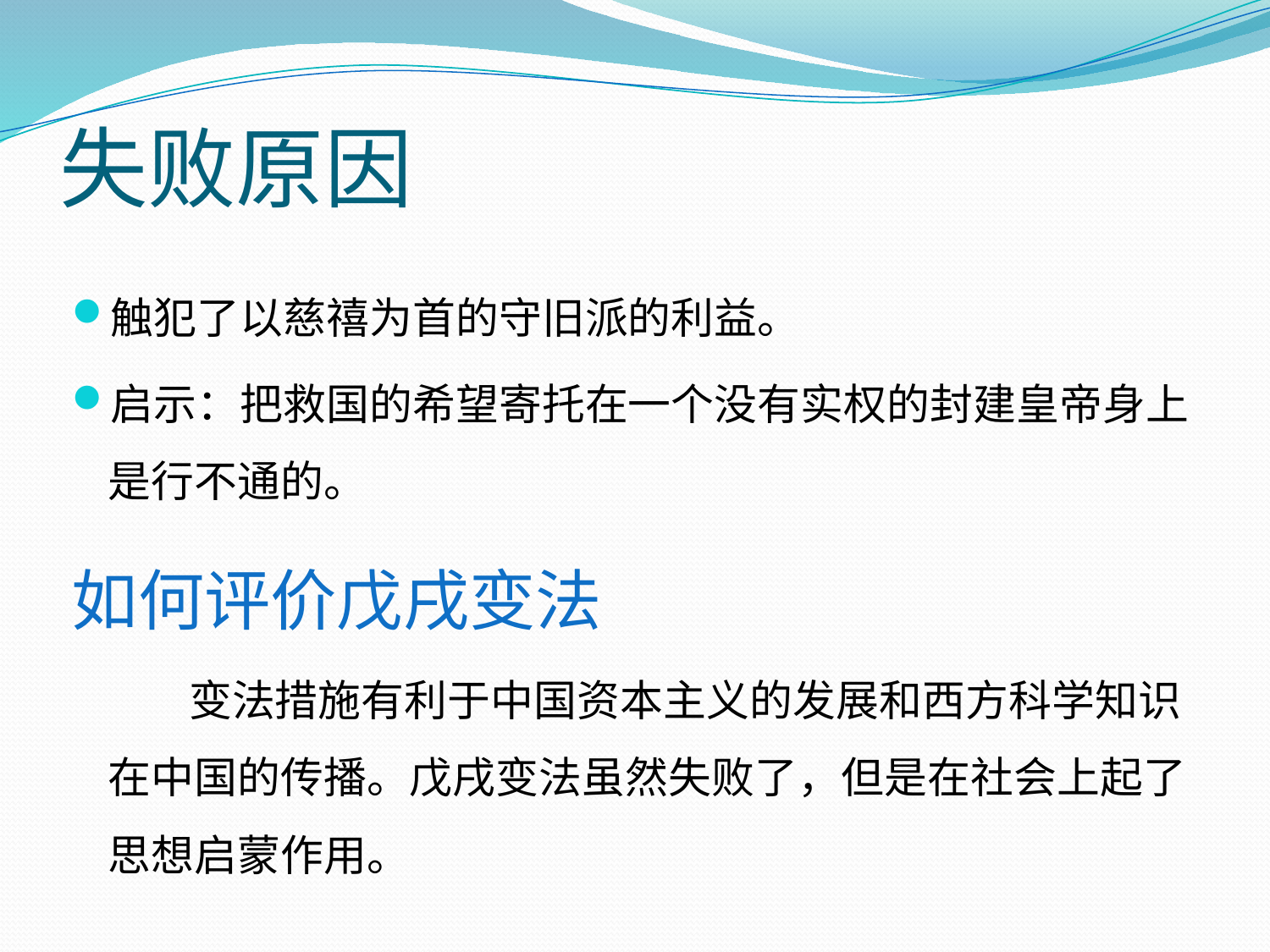

# 失败原因

触犯了以慈禧为首的守旧派的利益。
启示：把救国的希望寄托在一个没有实权的封建皇帝身上是行不通的。
如何评价戊戌变法
           变法措施有利于中国资本主义的发展和西方科学知识在中国的传播。戊戌变法虽然失败了，但是在社会上起了思想启蒙作用。